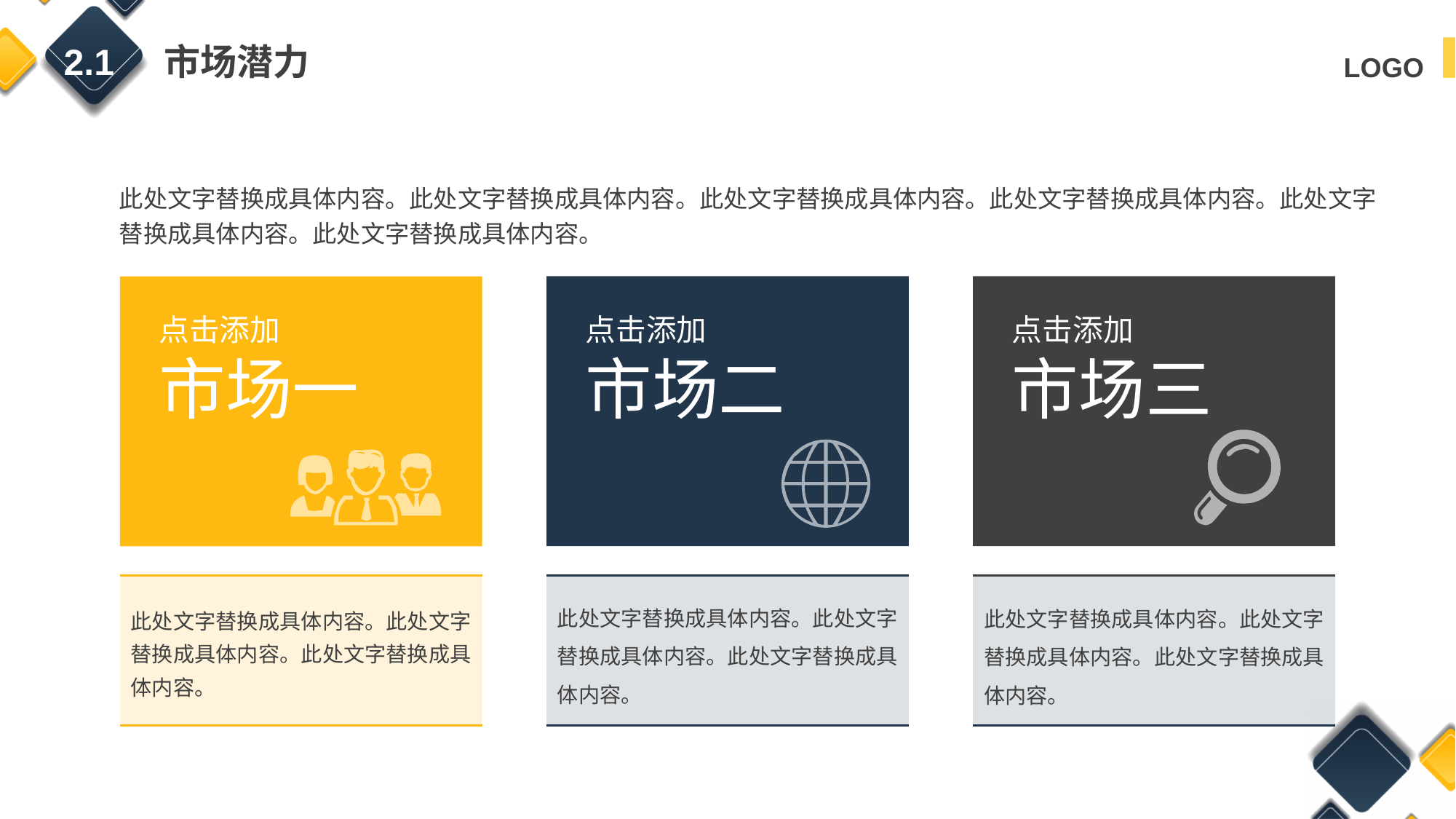

2.1    市场潜力
此处文字替换成具体内容。此处文字替换成具体内容。此处文字替换成具体内容。此处文字替换成具体内容。此处文字替换成具体内容。此处文字替换成具体内容。

点击添加
市场二

此处文字替换成具体内容。此处文字替换成具体内容。此处文字替换成具体内容。

点击添加
市场三

此处文字替换成具体内容。此处文字替换成具体内容。此处文字替换成具体内容。

点击添加
市场一

此处文字替换成具体内容。此处文字替换成具体内容。此处文字替换成具体内容。